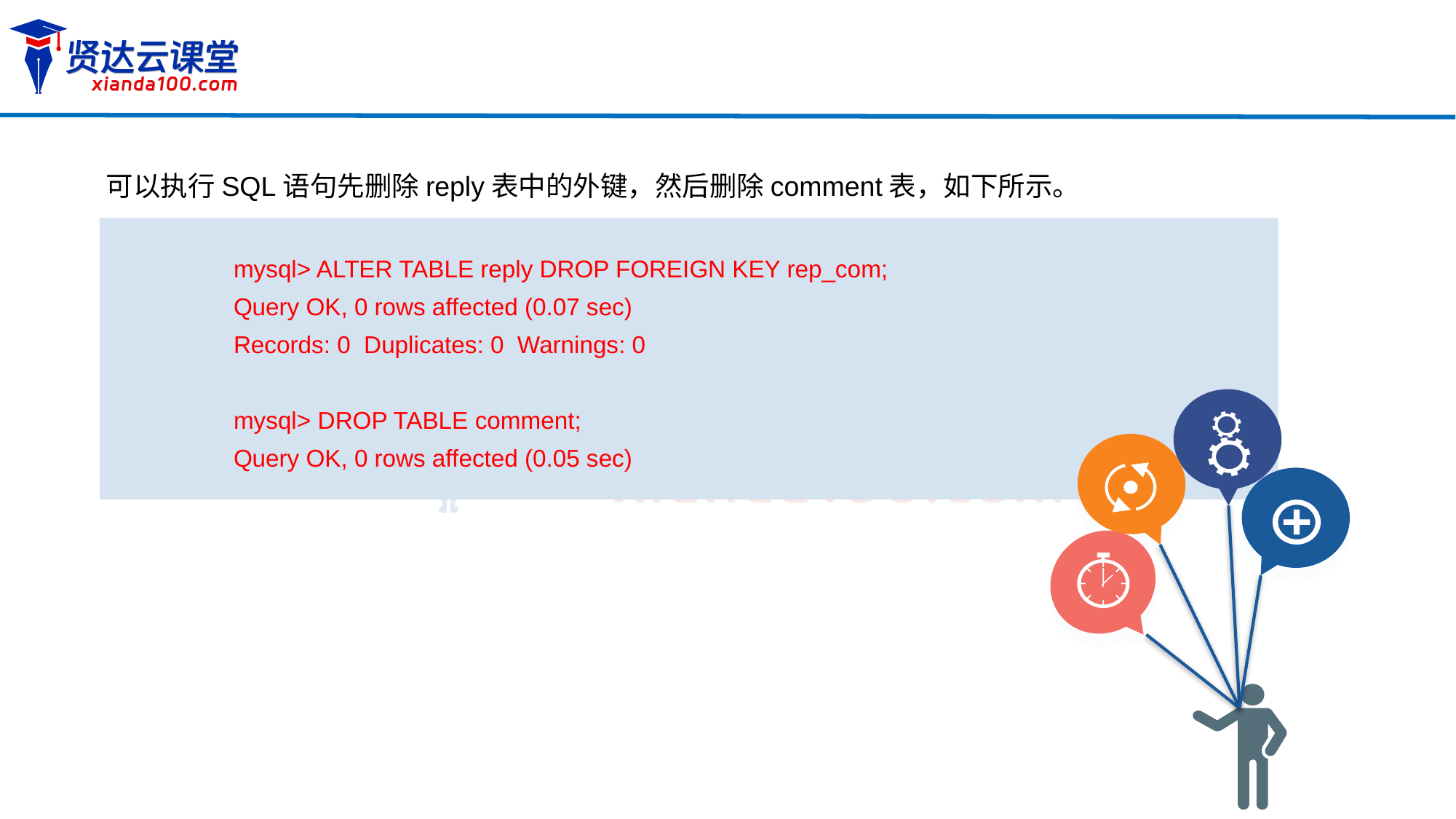

可以执行SQL语句先删除reply表中的外键，然后删除comment表，如下所示。

mysql> ALTER TABLE reply DROP FOREIGN KEY rep_com;
Query OK, 0 rows affected (0.07 sec)
Records: 0  Duplicates: 0  Warnings: 0

mysql> DROP TABLE comment;
Query OK, 0 rows affected (0.05 sec)